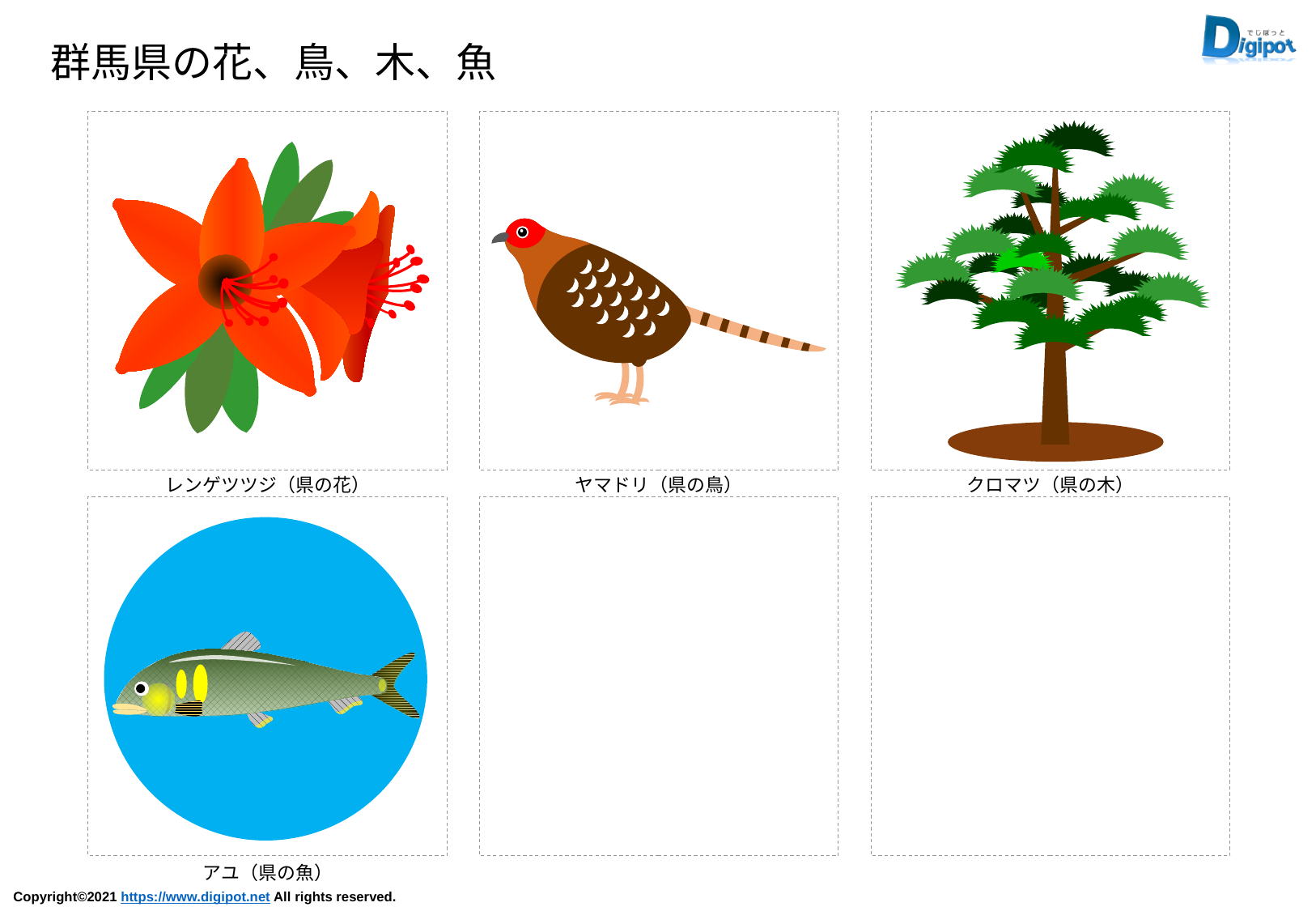

群馬県の花、鳥、木、魚

レンゲツツジ（県の花）
ヤマドリ（県の鳥）
クロマツ（県の木）

アユ（県の魚）